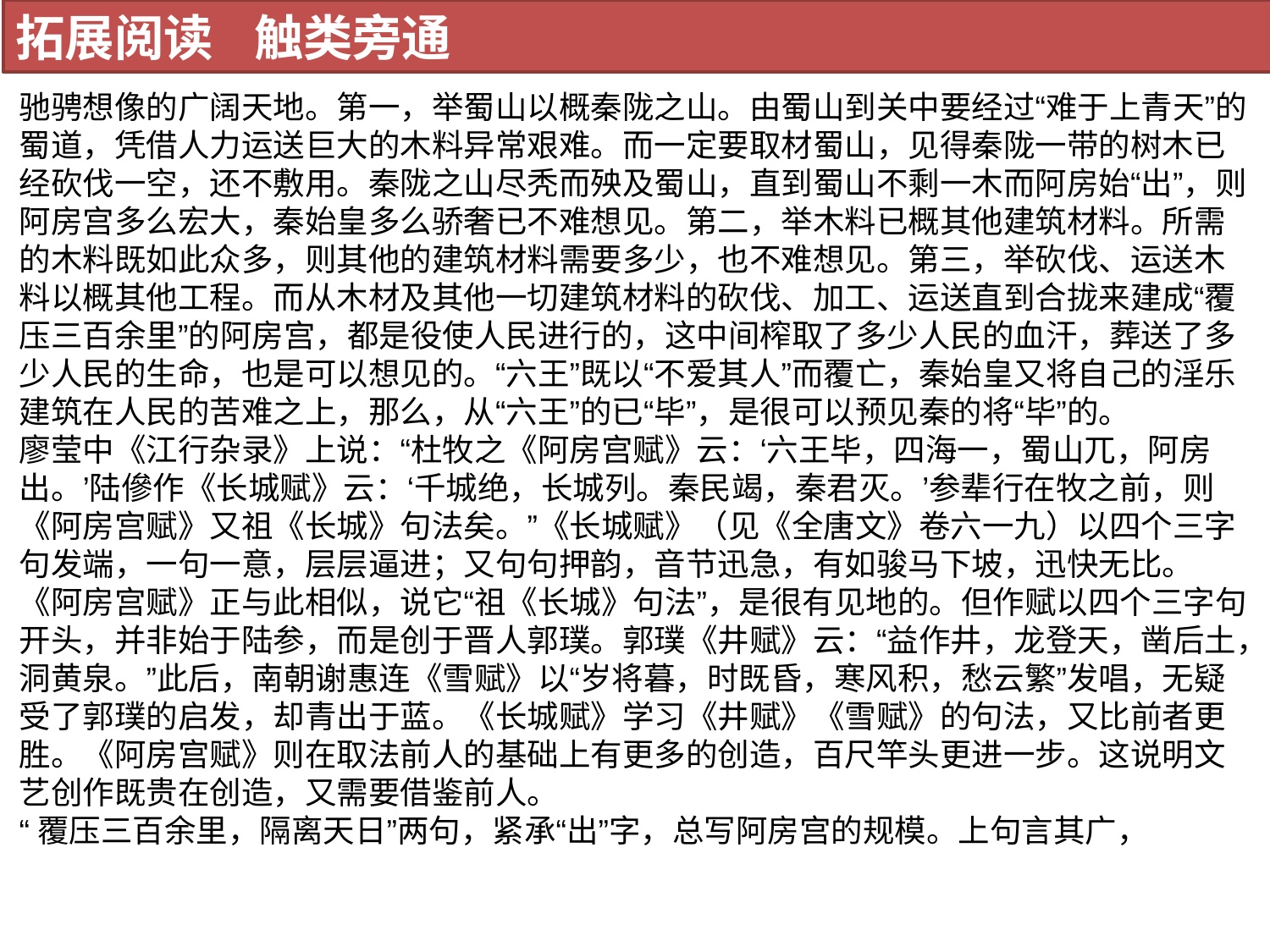

拓展阅读   触类旁通
驰骋想像的广阔天地。第一，举蜀山以概秦陇之山。由蜀山到关中要经过“难于上青天”的蜀道，凭借人力运送巨大的木料异常艰难。而一定要取材蜀山，见得秦陇一带的树木已经砍伐一空，还不敷用。秦陇之山尽秃而殃及蜀山，直到蜀山不剩一木而阿房始“出”，则阿房宫多么宏大，秦始皇多么骄奢已不难想见。第二，举木料已概其他建筑材料。所需的木料既如此众多，则其他的建筑材料需要多少，也不难想见。第三，举砍伐、运送木料以概其他工程。而从木材及其他一切建筑材料的砍伐、加工、运送直到合拢来建成“覆压三百余里”的阿房宫，都是役使人民进行的，这中间榨取了多少人民的血汗，葬送了多少人民的生命，也是可以想见的。“六王”既以“不爱其人”而覆亡，秦始皇又将自己的淫乐建筑在人民的苦难之上，那么，从“六王”的已“毕”，是很可以预见秦的将“毕”的。
廖莹中《江行杂录》上说：“杜牧之《阿房宫赋》云：‘六王毕，四海一，蜀山兀，阿房出。’陆傪作《长城赋》云：‘千城绝，长城列。秦民竭，秦君灭。’参辈行在牧之前，则《阿房宫赋》又祖《长城》句法矣。”《长城赋》（见《全唐文》卷六一九）以四个三字句发端，一句一意，层层逼进；又句句押韵，音节迅急，有如骏马下坡，迅快无比。《阿房宫赋》正与此相似，说它“祖《长城》句法”，是很有见地的。但作赋以四个三字句开头，并非始于陆参，而是创于晋人郭璞。郭璞《井赋》云：“益作井，龙登天，凿后土，洞黄泉。”此后，南朝谢惠连《雪赋》以“岁将暮，时既昏，寒风积，愁云繁”发唱，无疑受了郭璞的启发，却青出于蓝。《长城赋》学习《井赋》《雪赋》的句法，又比前者更胜。《阿房宫赋》则在取法前人的基础上有更多的创造，百尺竿头更进一步。这说明文艺创作既贵在创造，又需要借鉴前人。
“覆压三百余里，隔离天日”两句，紧承“出”字，总写阿房宫的规模。上句言其广，